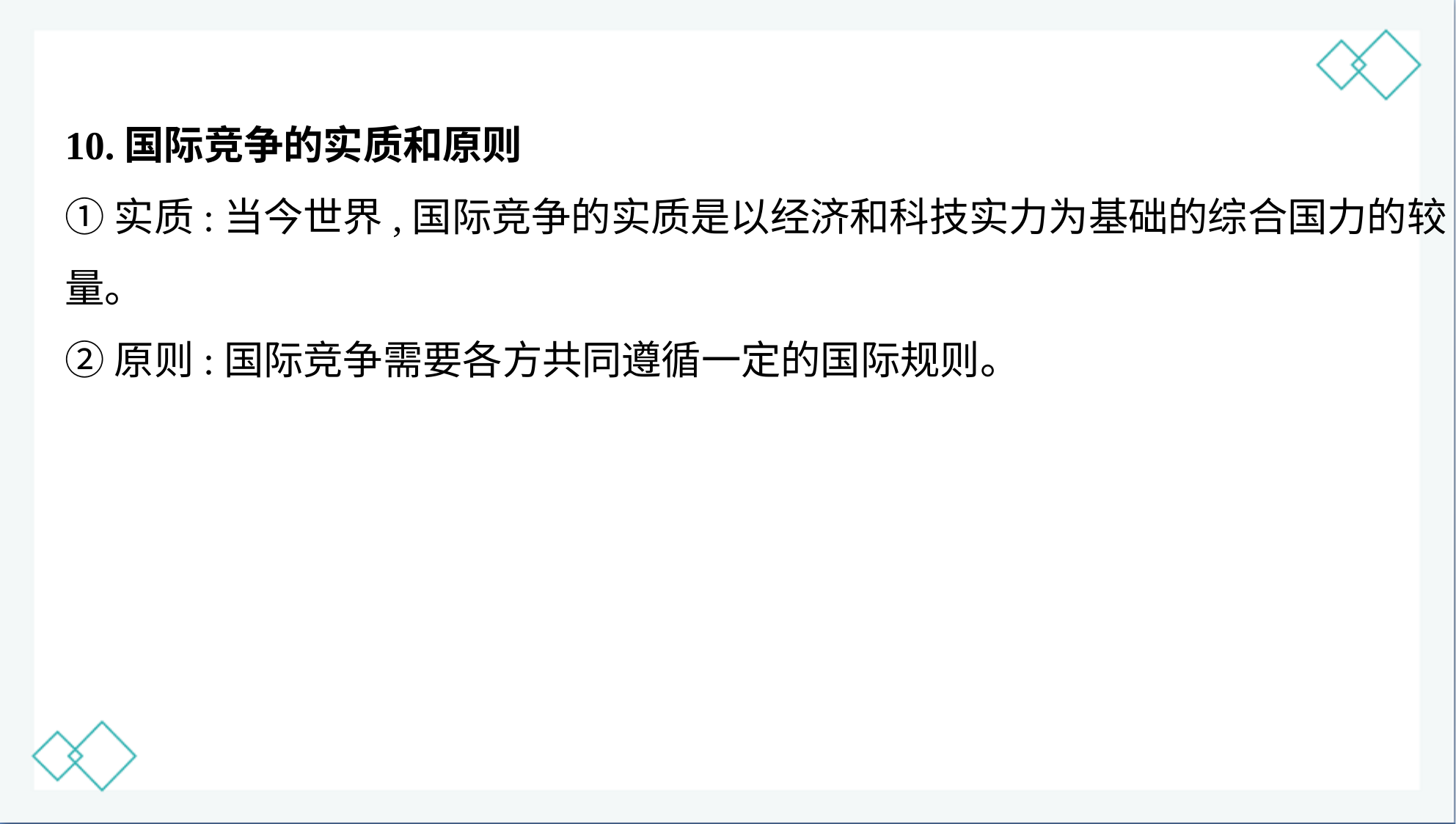

10.国际竞争的实质和原则
①实质:当今世界,国际竞争的实质是以经济和科技实力为基础的综合国力的较
量。
②原则:国际竞争需要各方共同遵循一定的国际规则。